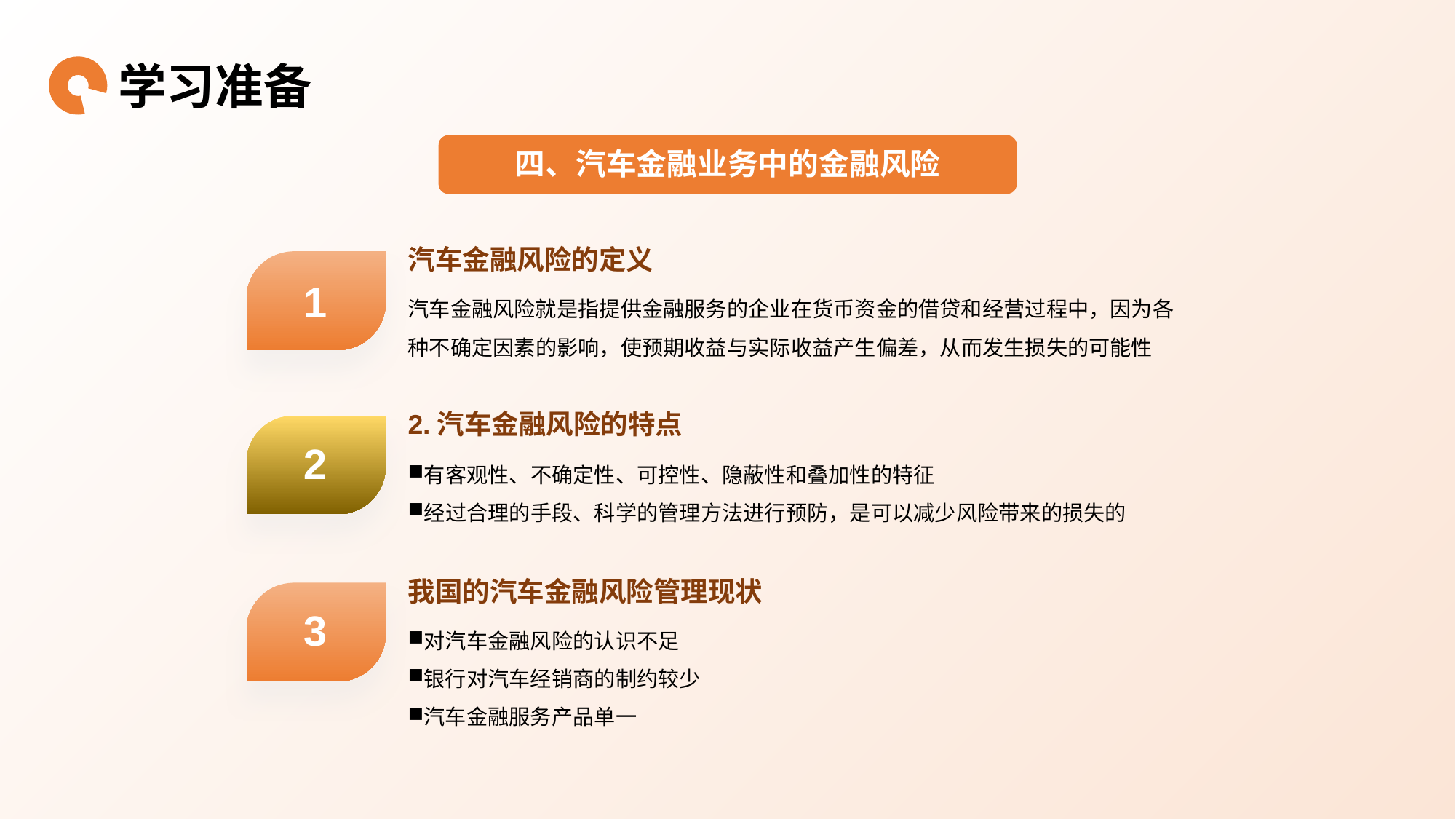

学习准备

四、汽车金融业务中的金融风险
汽车金融风险的定义

1
汽车金融风险就是指提供金融服务的企业在货币资金的借贷和经营过程中，因为各种不确定因素的影响，使预期收益与实际收益产生偏差，从而发生损失的可能性
2.汽车金融风险的特点

2
有客观性、不确定性、可控性、隐蔽性和叠加性的特征
经过合理的手段、科学的管理方法进行预防，是可以减少风险带来的损失的
我国的汽车金融风险管理现状

3
对汽车金融风险的认识不足
银行对汽车经销商的制约较少
汽车金融服务产品单一